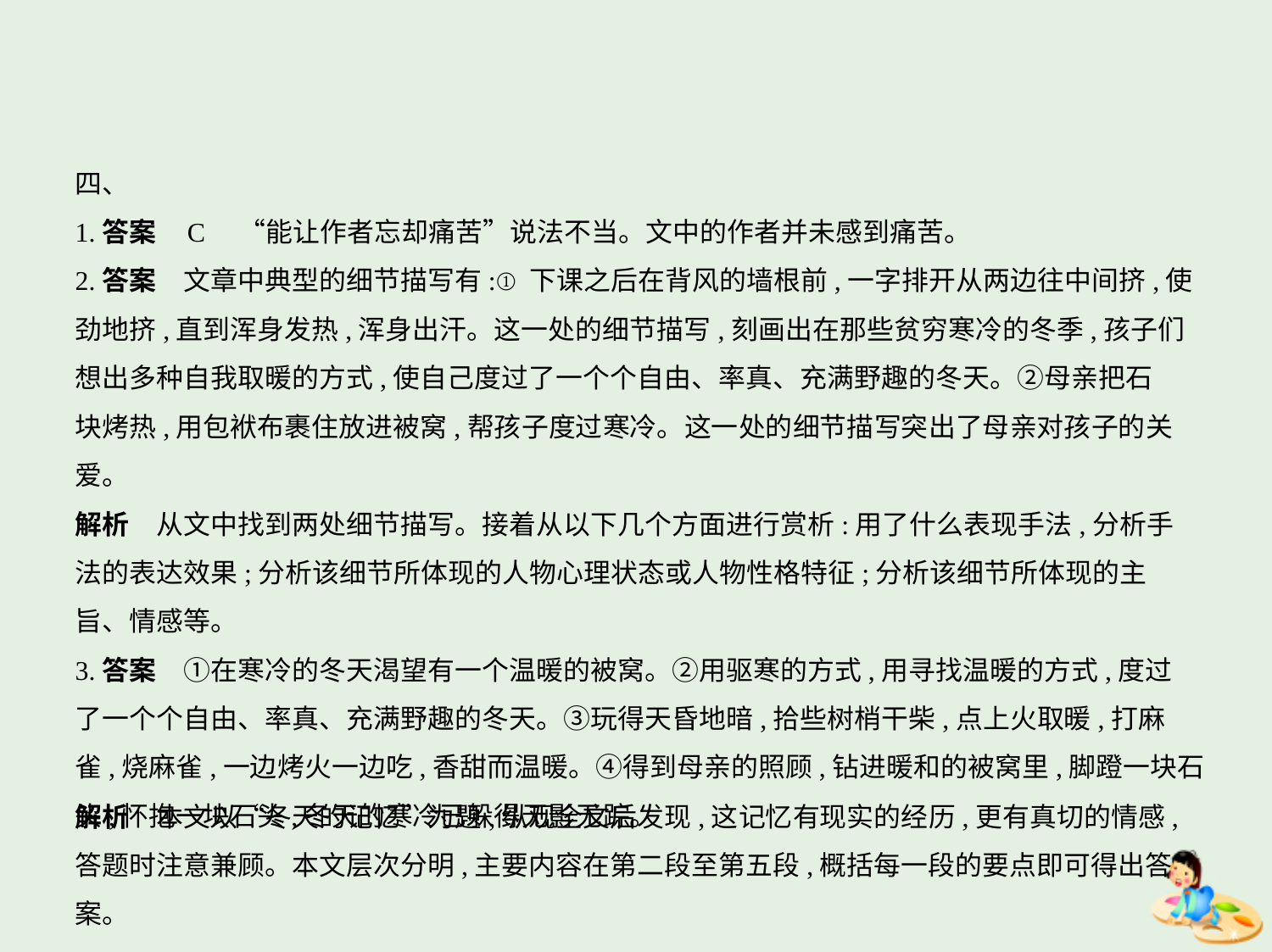

四、
1.答案    C　“能让作者忘却痛苦”说法不当。文中的作者并未感到痛苦。
2.答案　文章中典型的细节描写有:①下课之后在背风的墙根前,一字排开从两边往中间挤,使
劲地挤,直到浑身发热,浑身出汗。这一处的细节描写,刻画出在那些贫穷寒冷的冬季,孩子们
想出多种自我取暖的方式,使自己度过了一个个自由、率真、充满野趣的冬天。②母亲把石
块烤热,用包袱布裹住放进被窝,帮孩子度过寒冷。这一处的细节描写突出了母亲对孩子的关爱。
解析　从文中找到两处细节描写。接着从以下几个方面进行赏析:用了什么表现手法,分析手
法的表达效果;分析该细节所体现的人物心理状态或人物性格特征;分析该细节所体现的主
旨、情感等。
3.答案　①在寒冷的冬天渴望有一个温暖的被窝。②用驱寒的方式,用寻找温暖的方式,度过
了一个个自由、率真、充满野趣的冬天。③玩得天昏地暗,拾些树梢干柴,点上火取暖,打麻
雀,烧麻雀,一边烤火一边吃,香甜而温暖。④得到母亲的照顾,钻进暖和的被窝里,脚蹬一块石
头,怀抱一块石头,冬天的寒冷已躲得无影无踪。
解析　本文以“冬天的记忆”为题,纵观全文后发现,这记忆有现实的经历,更有真切的情感,
答题时注意兼顾。本文层次分明,主要内容在第二段至第五段,概括每一段的要点即可得出答案。